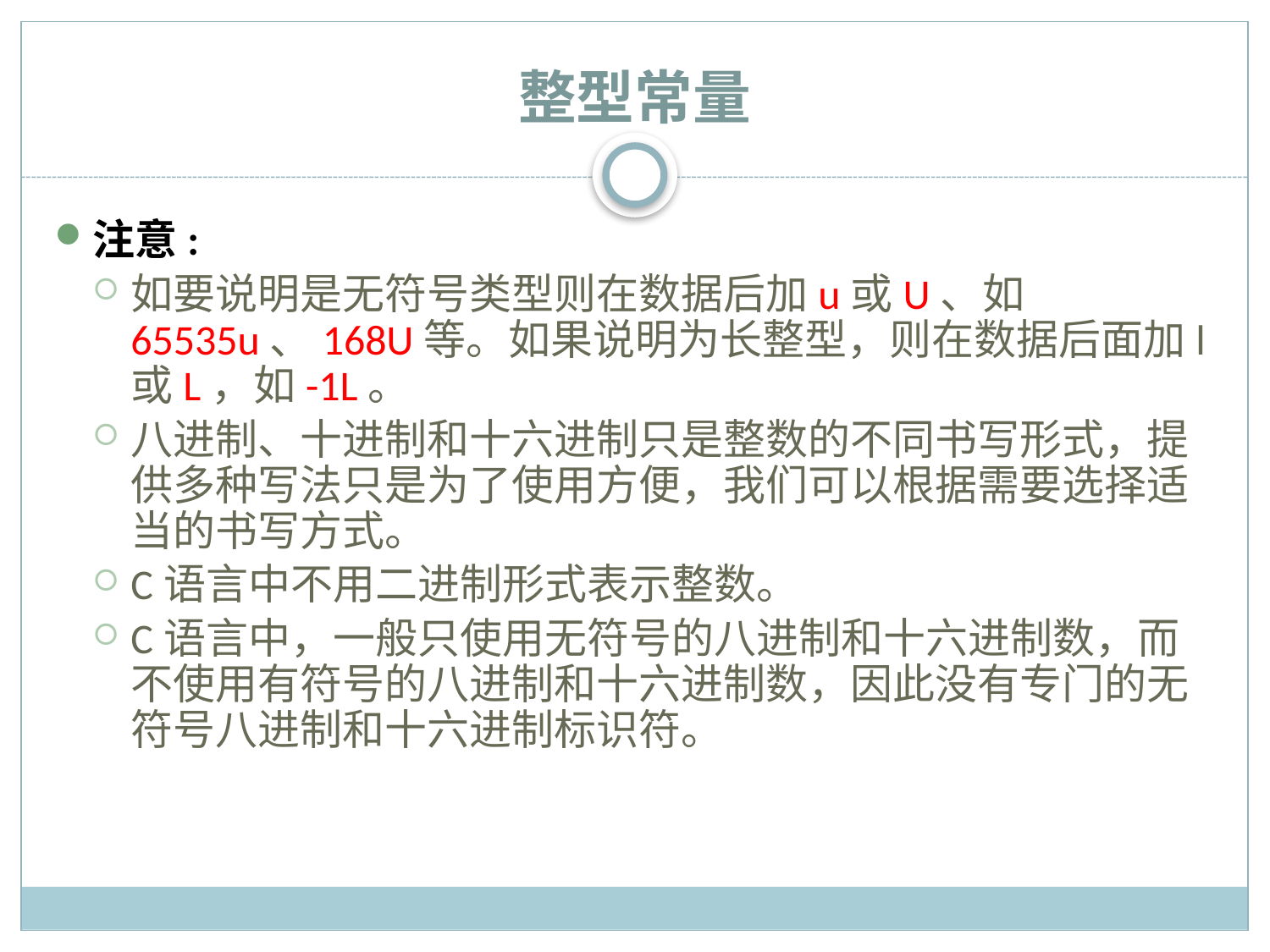

# 整型常量
注意:
如要说明是无符号类型则在数据后加u或U、如65535u、168U等。如果说明为长整型，则在数据后面加l或L，如-1L。
八进制、十进制和十六进制只是整数的不同书写形式，提供多种写法只是为了使用方便，我们可以根据需要选择适当的书写方式。
C语言中不用二进制形式表示整数。
C语言中，一般只使用无符号的八进制和十六进制数，而不使用有符号的八进制和十六进制数，因此没有专门的无符号八进制和十六进制标识符。